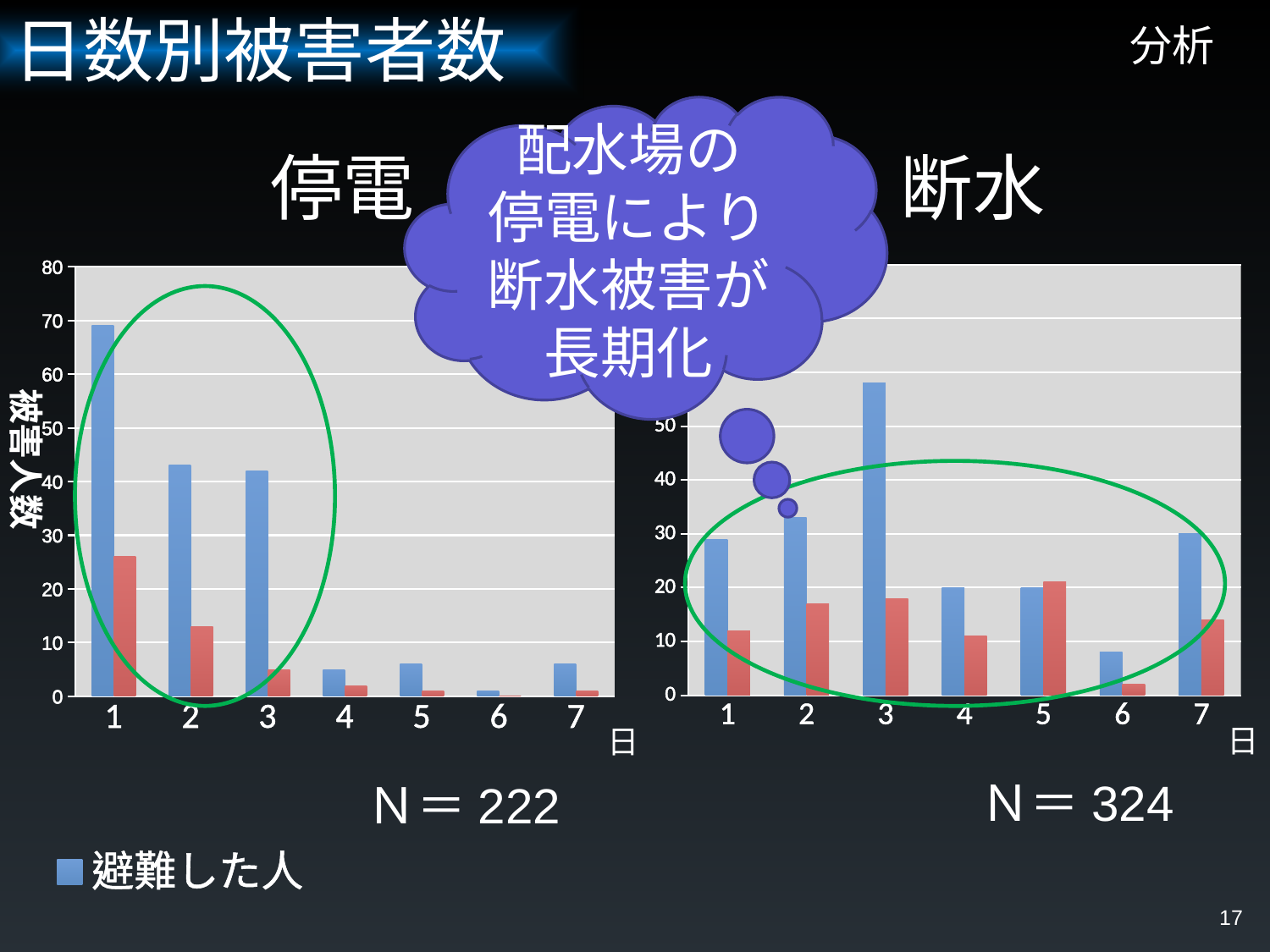

日数別被害者数
# 分析
配水場の
停電により
断水被害が長期化
停電
断水

### Chart

| Category | 避難した人 | 避難していない人 |
|---|---|---|

### Chart

| Category | 避難した人 | 避難していない人 |
|---|---|---|
被害人数

日
日
Ｎ＝324
Ｎ＝222
17